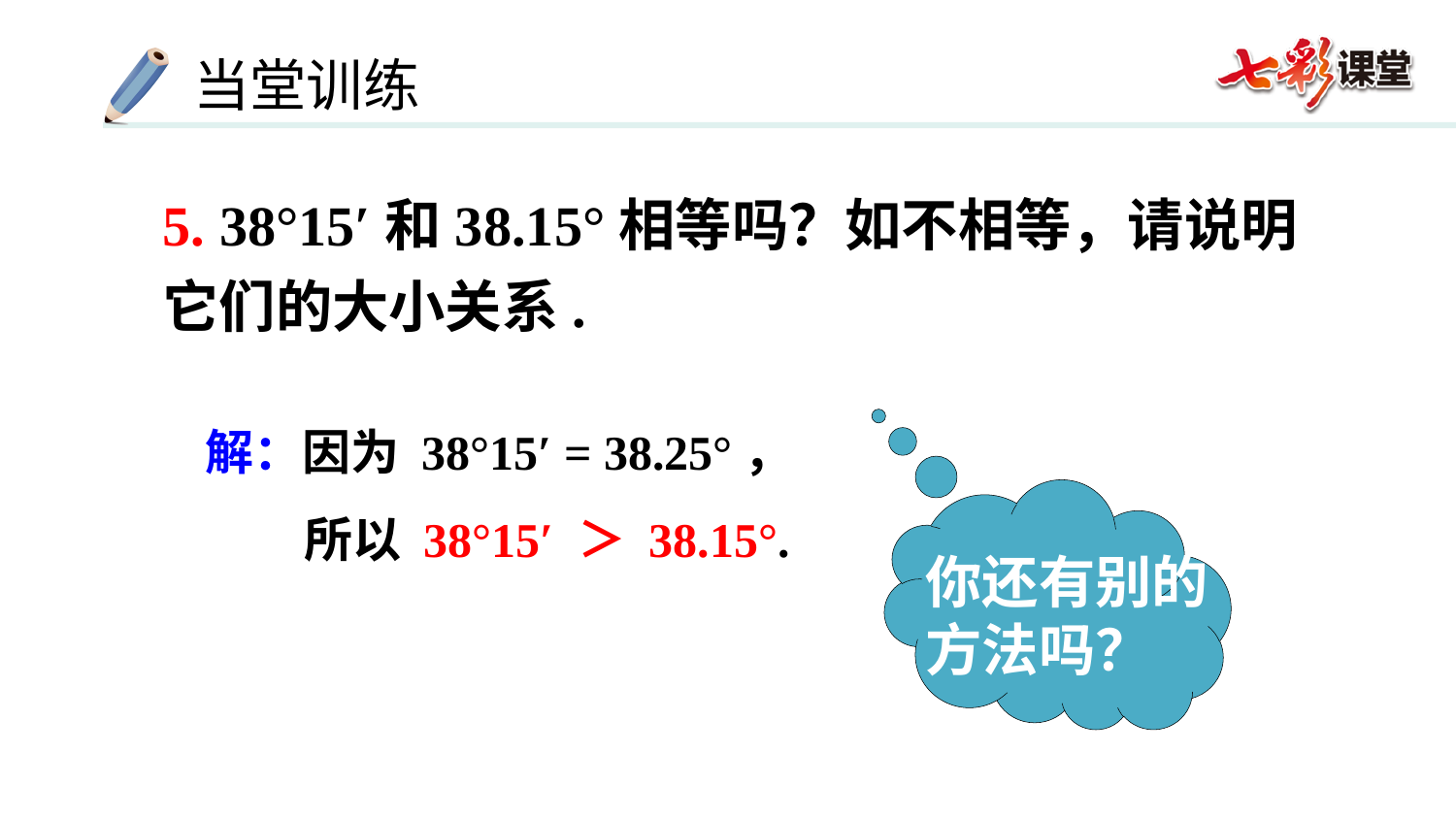

5. 38°15′和38.15°相等吗？如不相等，请说明它们的大小关系.
解：因为 38°15′ = 38.25°，
        所以 38°15′ ＞ 38.15°.

你还有别的
方法吗？